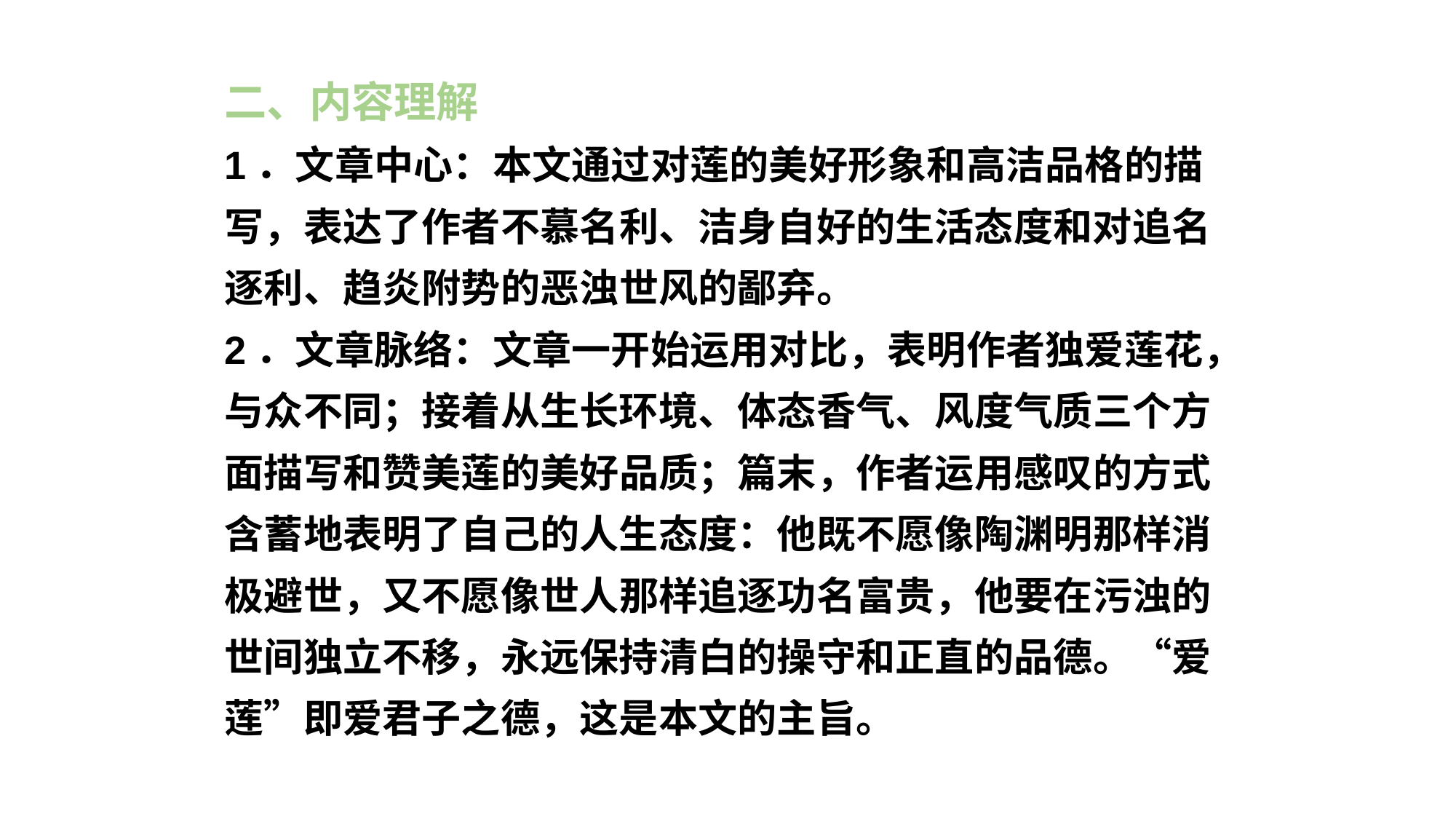

二、内容理解
1．文章中心：本文通过对莲的美好形象和高洁品格的描写，表达了作者不慕名利、洁身自好的生活态度和对追名逐利、趋炎附势的恶浊世风的鄙弃。
2．文章脉络：文章一开始运用对比，表明作者独爱莲花，与众不同；接着从生长环境、体态香气、风度气质三个方面描写和赞美莲的美好品质；篇末，作者运用感叹的方式含蓄地表明了自己的人生态度：他既不愿像陶渊明那样消极避世，又不愿像世人那样追逐功名富贵，他要在污浊的世间独立不移，永远保持清白的操守和正直的品德。“爱莲”即爱君子之德，这是本文的主旨。